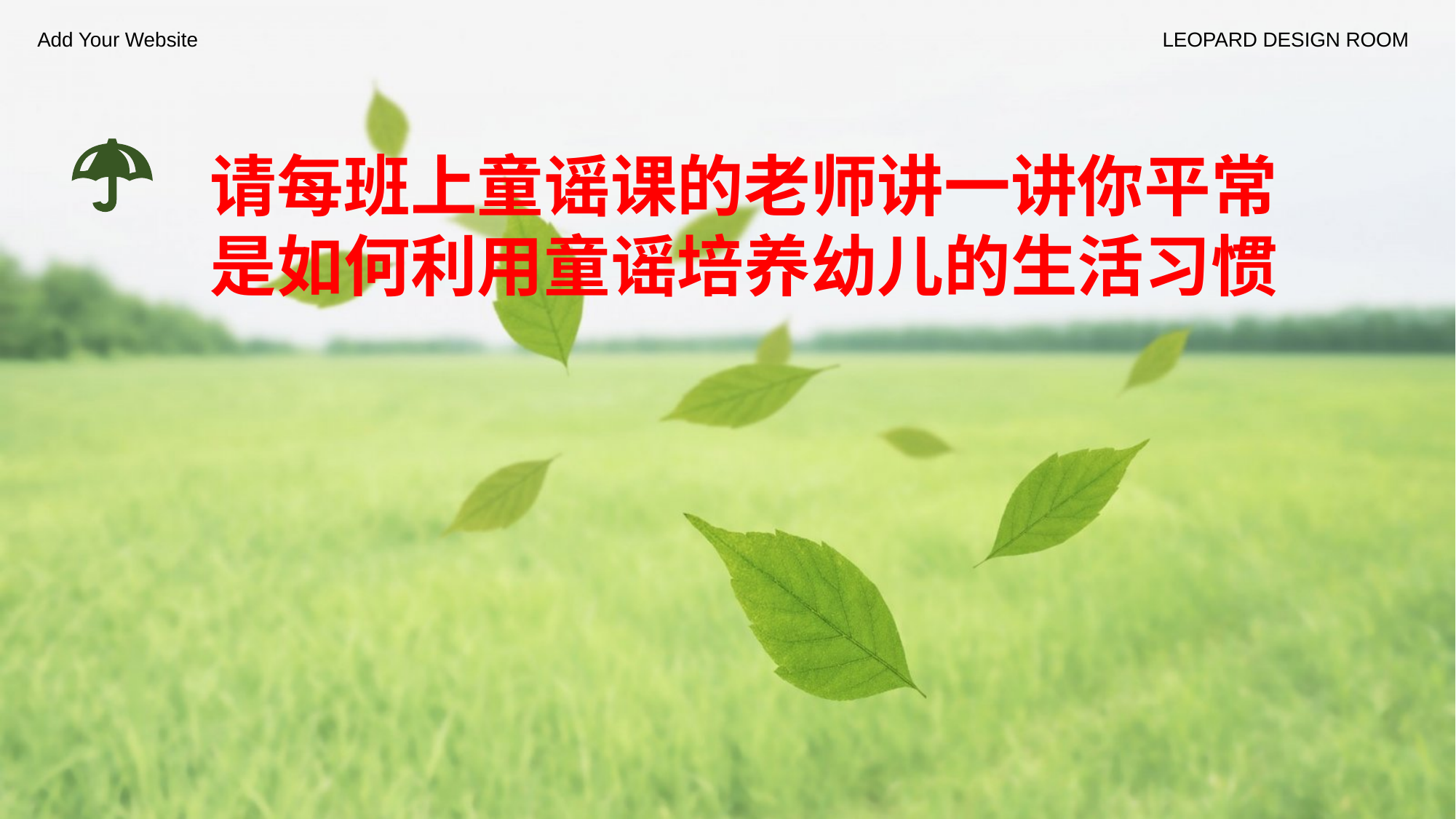

Add Your Website
LEOPARD DESIGN ROOM

请每班上童谣课的老师讲一讲你平常是如何利用童谣培养幼儿的生活习惯